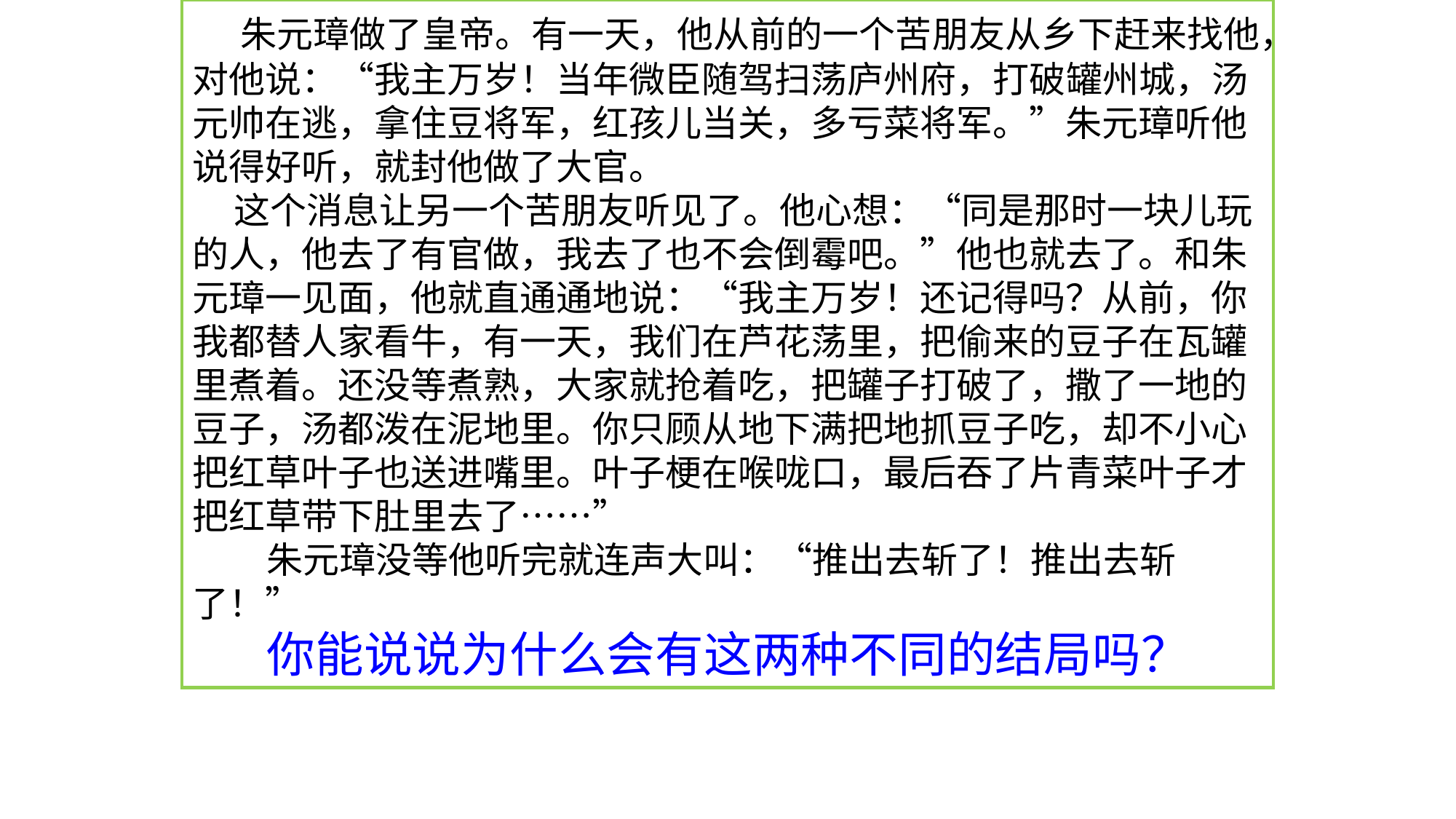

朱元璋做了皇帝。有一天，他从前的一个苦朋友从乡下赶来找他，对他说：“我主万岁！当年微臣随驾扫荡庐州府，打破罐州城，汤元帅在逃，拿住豆将军，红孩儿当关，多亏菜将军。”朱元璋听他说得好听，就封他做了大官。
    这个消息让另一个苦朋友听见了。他心想：“同是那时一块儿玩的人，他去了有官做，我去了也不会倒霉吧。”他也就去了。和朱元璋一见面，他就直通通地说：“我主万岁！还记得吗？从前，你我都替人家看牛，有一天，我们在芦花荡里，把偷来的豆子在瓦罐里煮着。还没等煮熟，大家就抢着吃，把罐子打破了，撒了一地的豆子，汤都泼在泥地里。你只顾从地下满把地抓豆子吃，却不小心把红草叶子也送进嘴里。叶子梗在喉咙口，最后吞了片青菜叶子才把红草带下肚里去了……”
        朱元璋没等他听完就连声大叫：“推出去斩了！推出去斩了！”
        你能说说为什么会有这两种不同的结局吗？